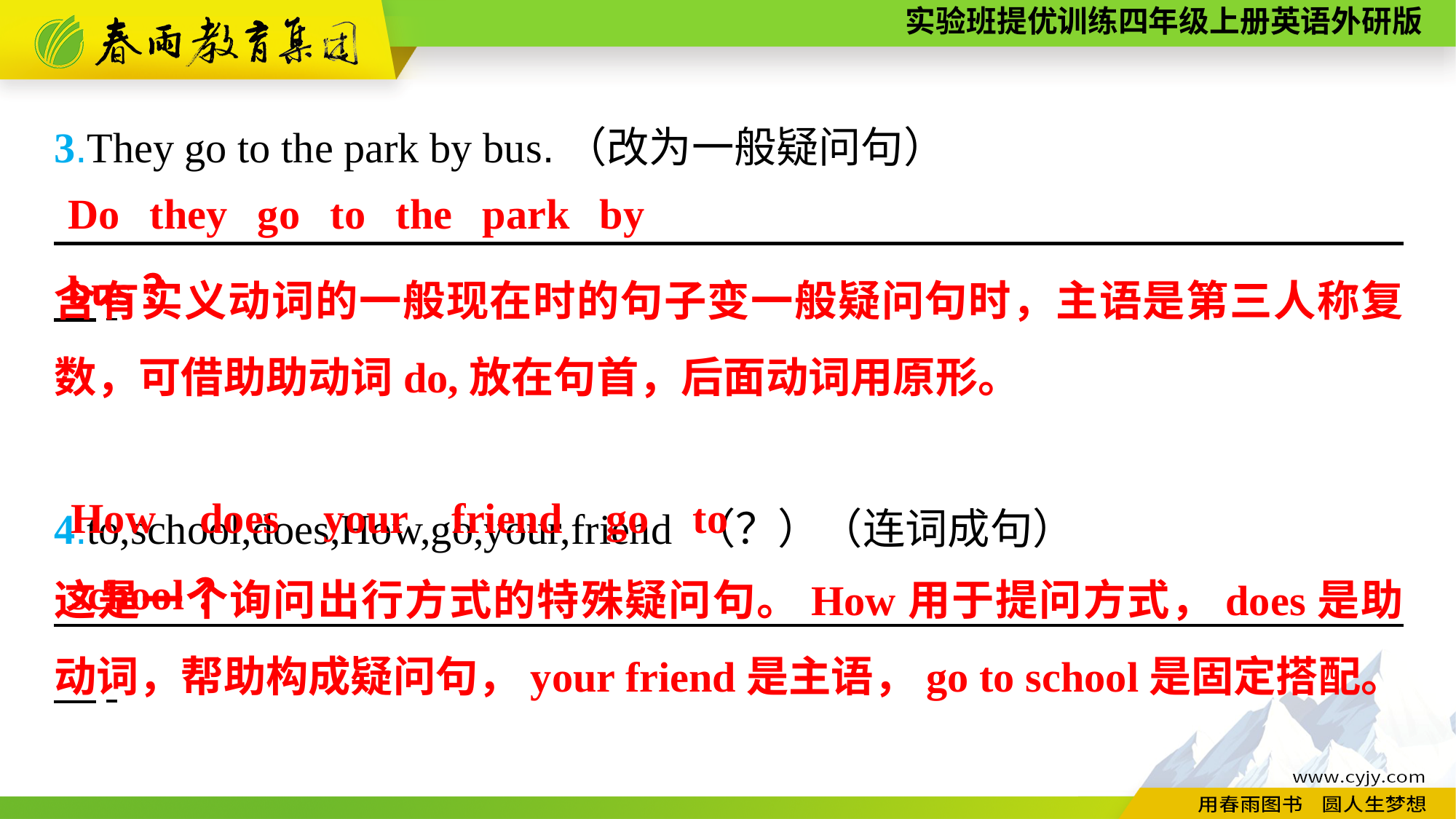

3.They go to the park by bus.（改为一般疑问句）
　　　　　　　  　　　　　　　　　　　　　　　　　　　　　　　　.

4.to,school,does,How,go,your,friend （？）（连词成句）
　　　　　　　  　　　　　　　　　　　　　　　　　　　　　　　　.
Do they go to the park by bus？
含有实义动词的一般现在时的句子变一般疑问句时，主语是第三人称复数，可借助助动词do,放在句首，后面动词用原形。
How does your friend go to school？
这是一个询问出行方式的特殊疑问句。How用于提问方式，does是助动词，帮助构成疑问句，your friend是主语，go to school是固定搭配。